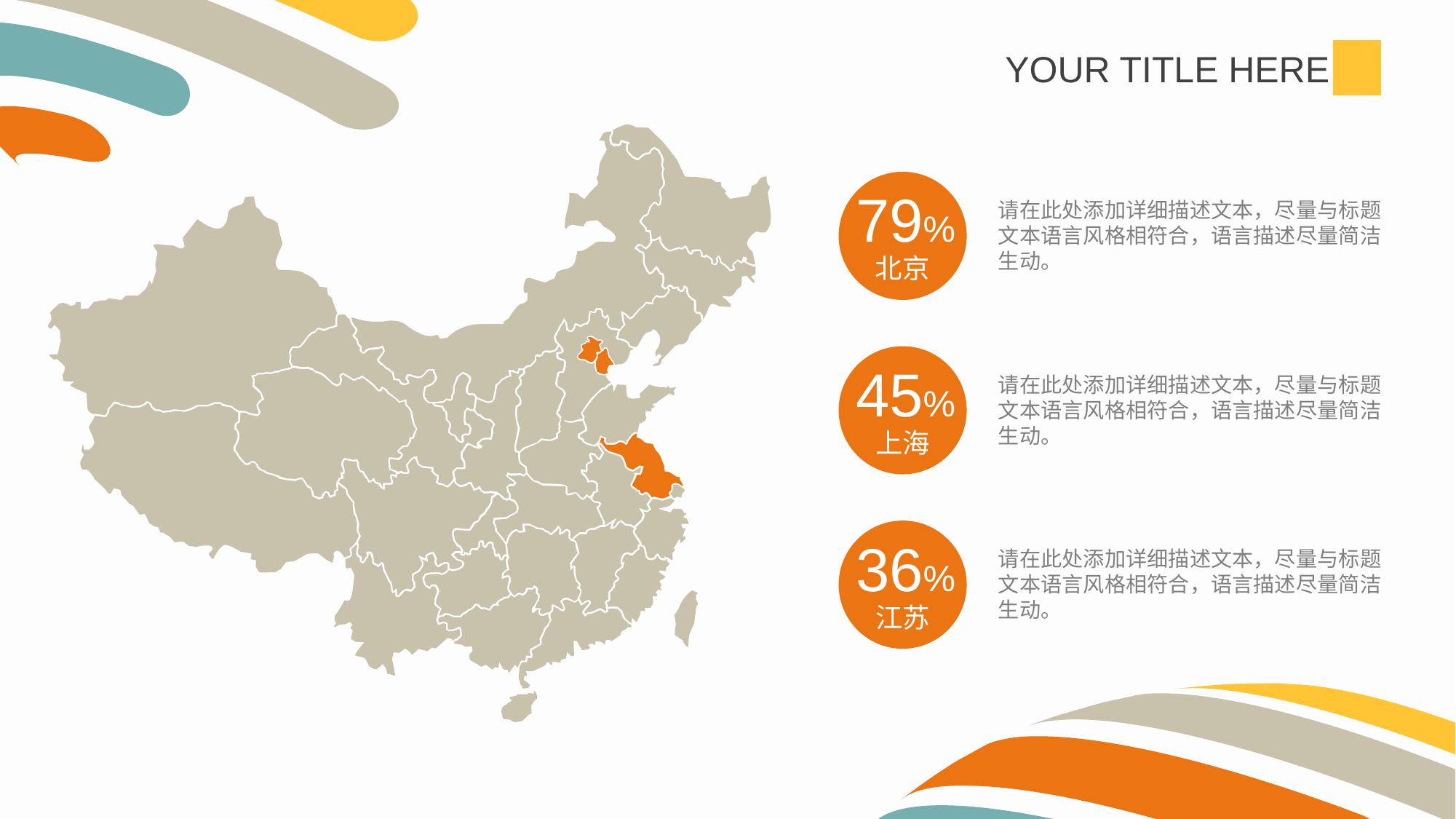

79%
北京
请在此处添加详细描述文本，尽量与标题文本语言风格相符合，语言描述尽量简洁生动。

45%
上海
请在此处添加详细描述文本，尽量与标题文本语言风格相符合，语言描述尽量简洁生动。

36%
江苏
请在此处添加详细描述文本，尽量与标题文本语言风格相符合，语言描述尽量简洁生动。